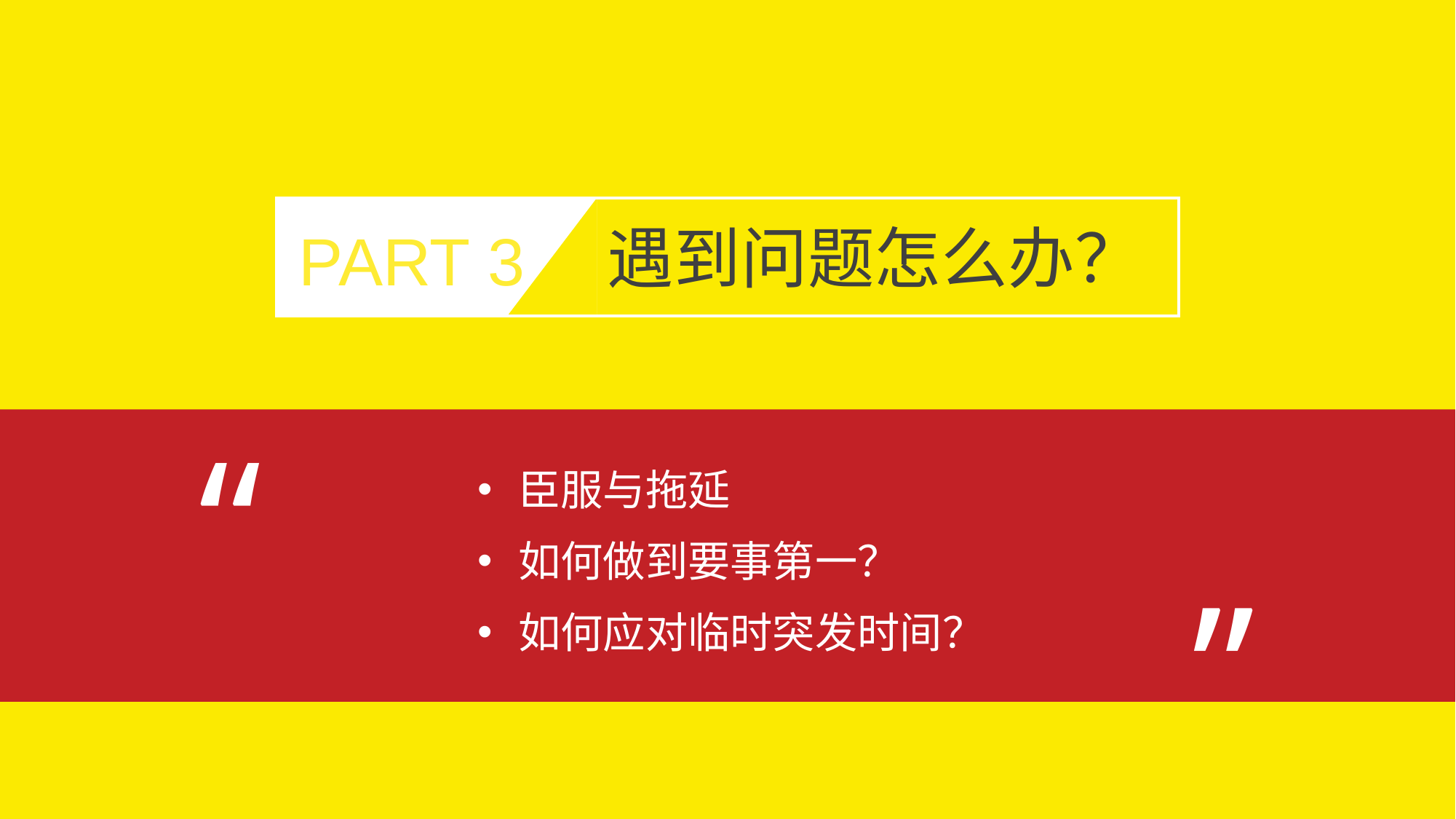

遇到问题怎么办？
PART 3
“

臣服与拖延
如何做到要事第一？
如何应对临时突发时间？
“